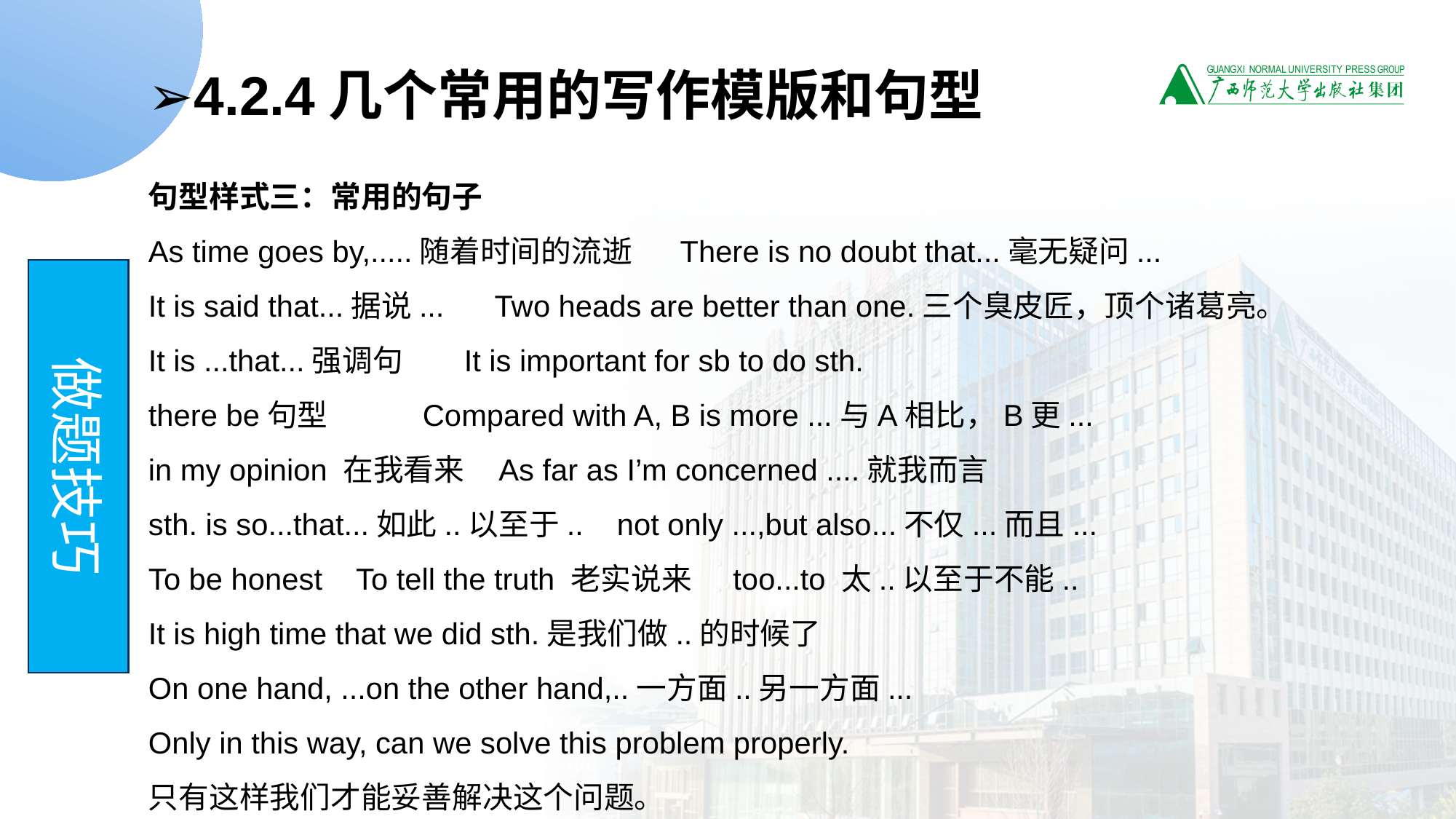

➢4.2.4几个常用的写作模版和句型

句型样式三：常用的句子
As time goes by,.....随着时间的流逝      There is no doubt that...毫无疑问...
It is said that...据说...      Two heads are better than one.三个臭皮匠，顶个诸葛亮。
It is ...that...强调句        It is important for sb to do sth.
there be句型             Compared with A, B is more ...与A相比，B更...
in my opinion 在我看来    As far as I’m concerned ....就我而言
sth. is so...that...如此..以至于..    not only ...,but also...不仅...而且...
To be honest    To tell the truth 老实说来     too...to 太..以至于不能..
It is high time that we did sth.是我们做..的时候了
On one hand, ...on the other hand,..一方面..另一方面...
Only in this way, can we solve this problem properly.
只有这样我们才能妥善解决这个问题。
做题技巧